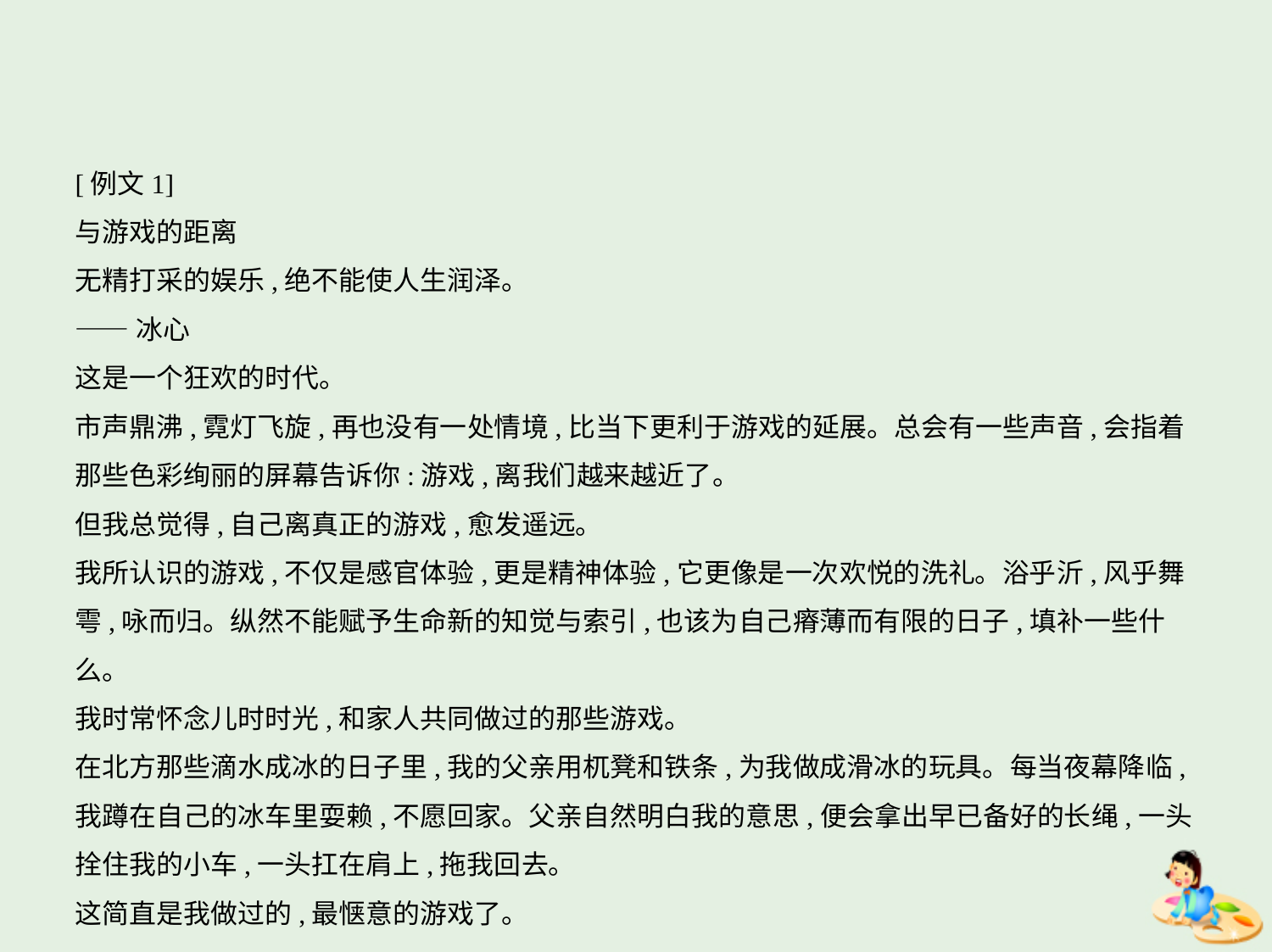

[例文1]
与游戏的距离
无精打采的娱乐,绝不能使人生润泽。
——冰心
这是一个狂欢的时代。
市声鼎沸,霓灯飞旋,再也没有一处情境,比当下更利于游戏的延展。总会有一些声音,会指着
那些色彩绚丽的屏幕告诉你:游戏,离我们越来越近了。
但我总觉得,自己离真正的游戏,愈发遥远。
我所认识的游戏,不仅是感官体验,更是精神体验,它更像是一次欢悦的洗礼。浴乎沂,风乎舞雩,咏而归。纵然不能赋予生命新的知觉与索引,也该为自己瘠薄而有限的日子,填补一些什么。
我时常怀念儿时时光,和家人共同做过的那些游戏。
在北方那些滴水成冰的日子里,我的父亲用杌凳和铁条,为我做成滑冰的玩具。每当夜幕降临,
我蹲在自己的冰车里耍赖,不愿回家。父亲自然明白我的意思,便会拿出早已备好的长绳,一头
拴住我的小车,一头扛在肩上,拖我回去。
这简直是我做过的,最惬意的游戏了。